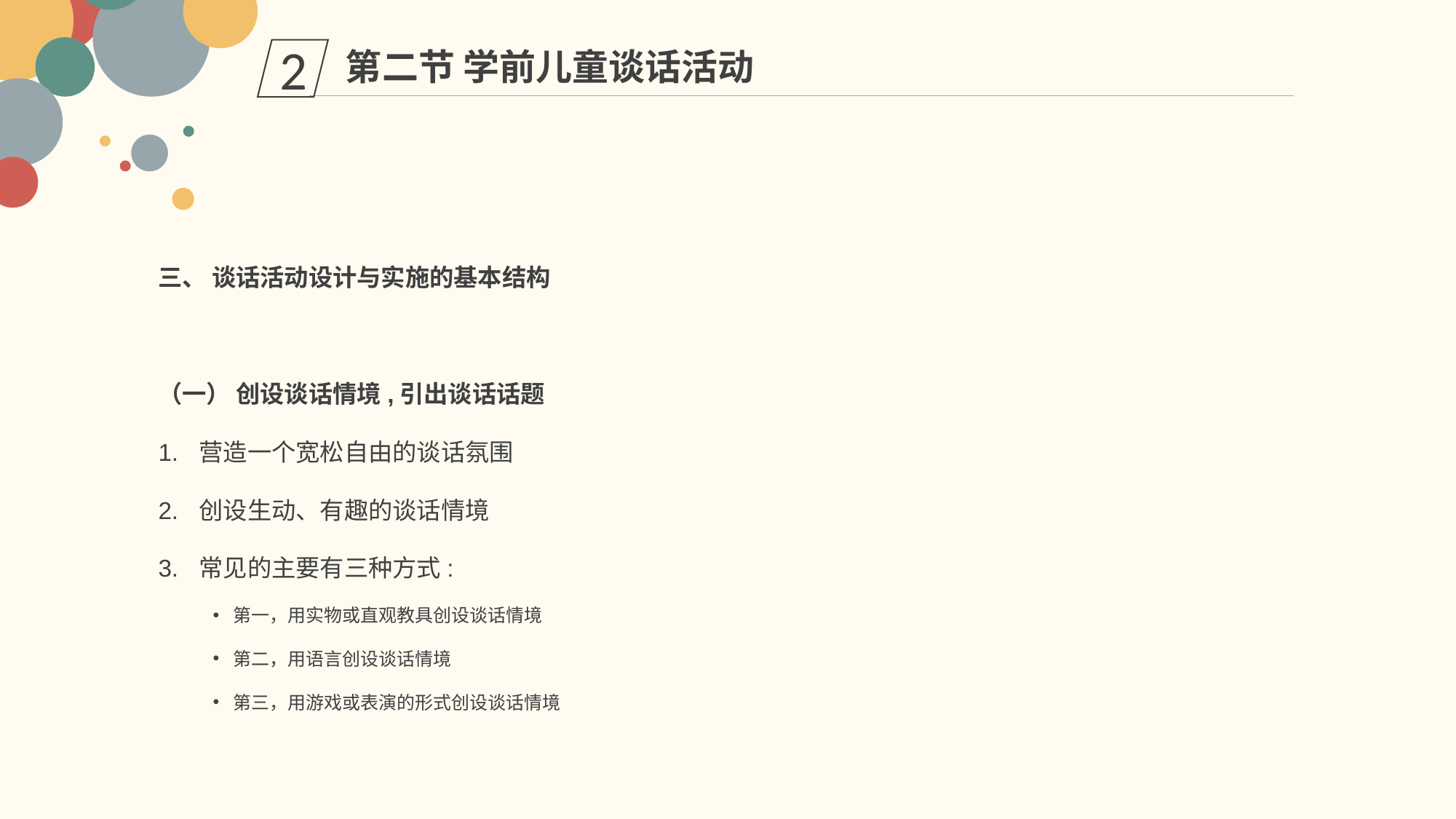

第二节 学前儿童谈话活动
2
三、 谈话活动设计与实施的基本结构

（一） 创设谈话情境,引出谈话话题
营造一个宽松自由的谈话氛围
创设生动、有趣的谈话情境
常见的主要有三种方式:
第一，用实物或直观教具创设谈话情境
第二，用语言创设谈话情境
第三，用游戏或表演的形式创设谈话情境